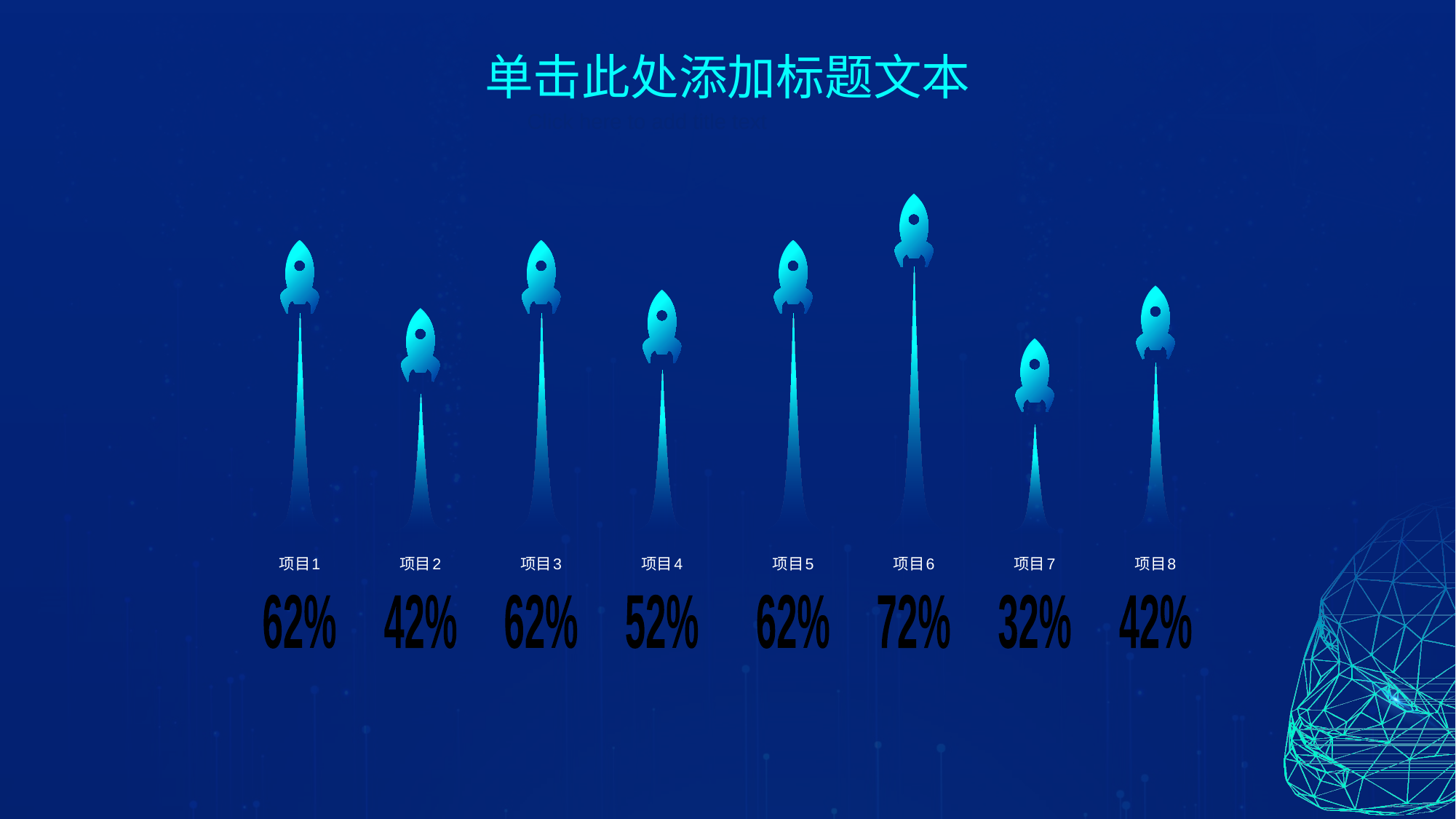

单击此处添加标题文本
Click here to add title text

项目1
项目2
项目3
项目4
项目5
项目6
项目7
项目8
62%
42%
62%
52%
62%
72%
32%
42%